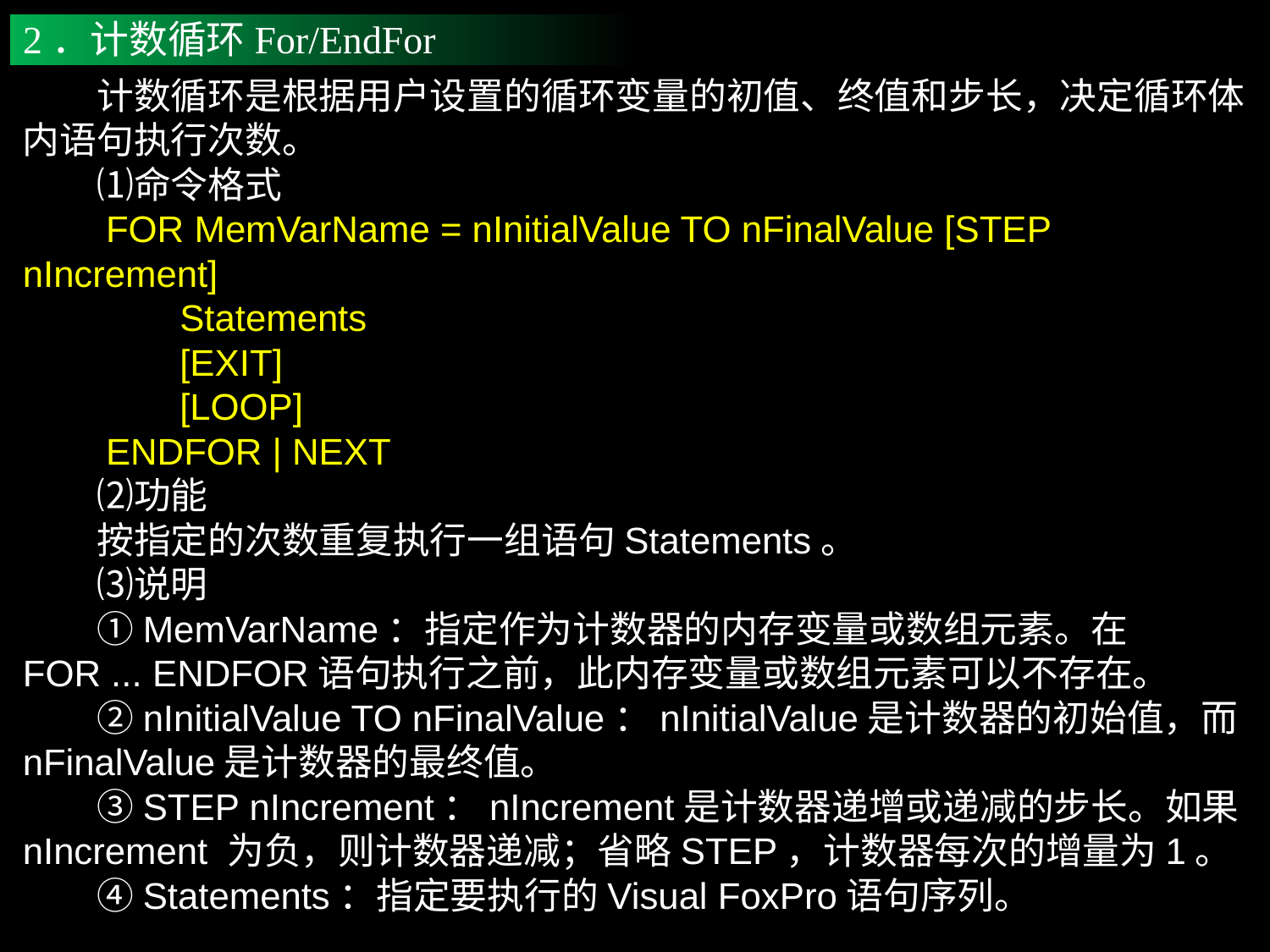

2．计数循环For/EndFor
　　计数循环是根据用户设置的循环变量的初值、终值和步长，决定循环体内语句执行次数。
　　⑴命令格式
　　FOR MemVarName = nInitialValue TO nFinalValue [STEP nIncrement]
　　　　Statements
　　　　[EXIT]
　　　　[LOOP]
　　ENDFOR | NEXT
　　⑵功能
　　按指定的次数重复执行一组语句Statements。
　　⑶说明
　　①MemVarName：指定作为计数器的内存变量或数组元素。在FOR ... ENDFOR语句执行之前，此内存变量或数组元素可以不存在。
　　②nInitialValue TO nFinalValue：nInitialValue是计数器的初始值，而nFinalValue是计数器的最终值。
　　③STEP nIncrement：nIncrement是计数器递增或递减的步长。如果nIncrement 为负，则计数器递减；省略STEP，计数器每次的增量为1。
　　④Statements：指定要执行的Visual FoxPro语句序列。